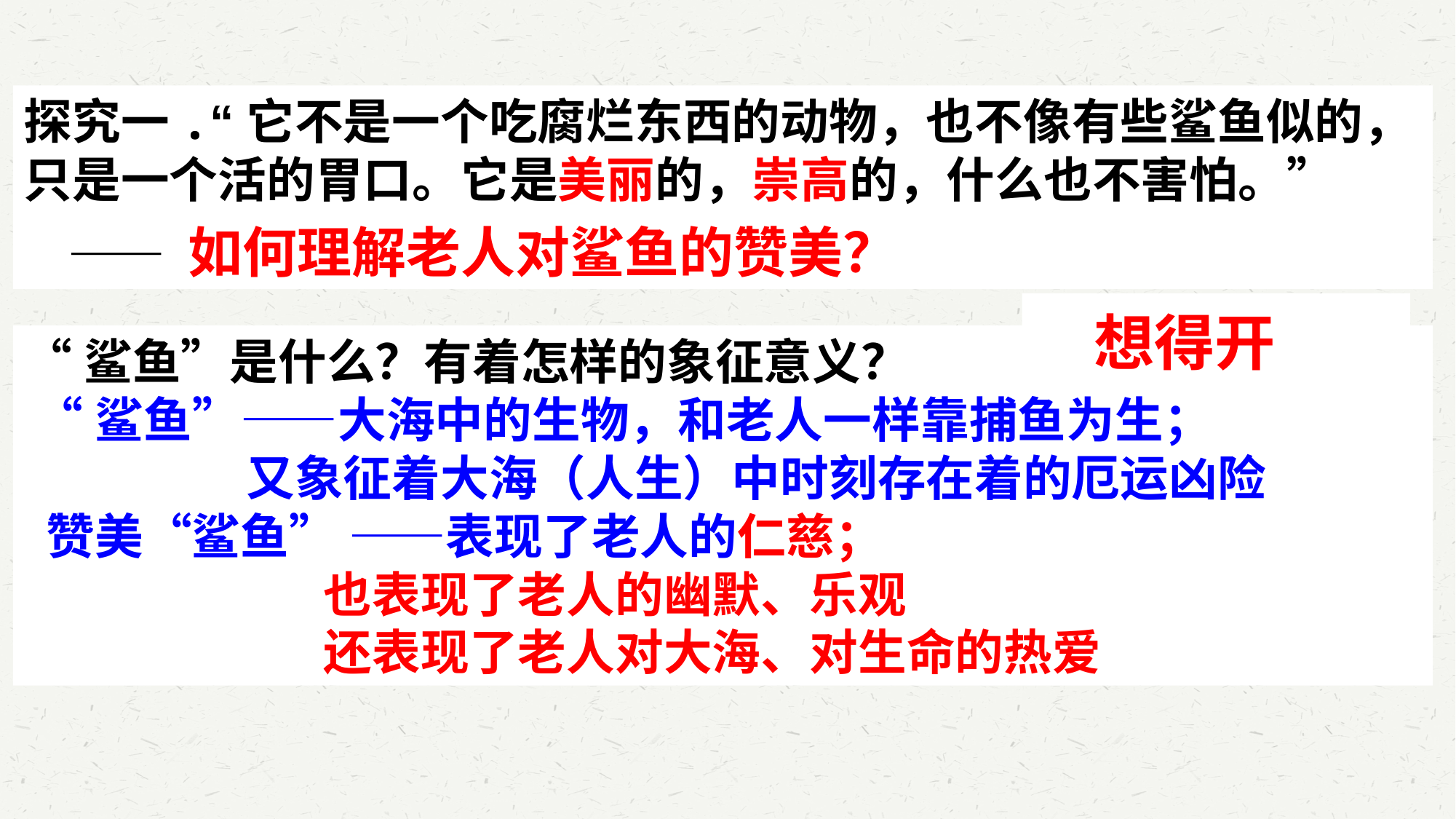

探究一.“它不是一个吃腐烂东西的动物，也不像有些鲨鱼似的，只是一个活的胃口。它是美丽的，崇高的，什么也不害怕。”
    —— 如何理解老人对鲨鱼的赞美？
   想得开
“鲨鱼”是什么？有着怎样的象征意义？
 “鲨鱼”——大海中的生物，和老人一样靠捕鱼为生；
                   又象征着大海（人生）中时刻存在着的厄运凶险
 赞美“鲨鱼” ——表现了老人的仁慈；
                          也表现了老人的幽默、乐观
                          还表现了老人对大海、对生命的热爱